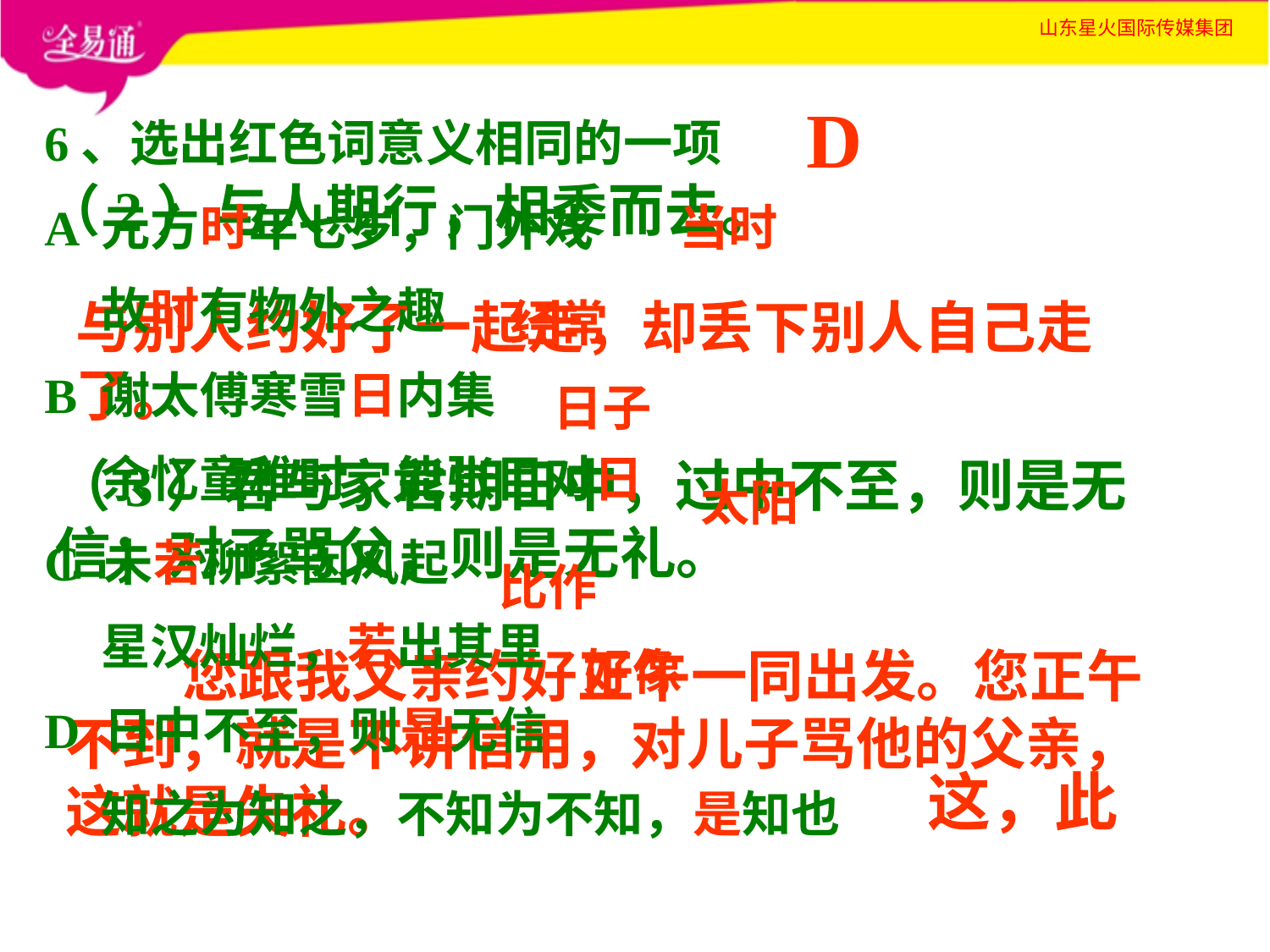

D
6、选出红色词意义相同的一项
A 元方时年七岁，门外戏
    故时有物外之趣
B 谢太傅寒雪日内集
    余忆童稚时，能张目对日
C 未若柳絮因风起
    星汉灿烂，若出其里
D 日中不至，则是无信
    知之为知之，不知为不知，是知也
（2）与人期行，相委而去。
当时
与别人约好了一起走，却丢下别人自己走了。
经常
日子
（3）君与家君期日中，过中不至，则是无信；对子骂父，则是无礼。
太阳
比作
        您跟我父亲约好正午一同出发。您正午不到，就是不讲信用，对儿子骂他的父亲，这就是失礼。
好像
这，此